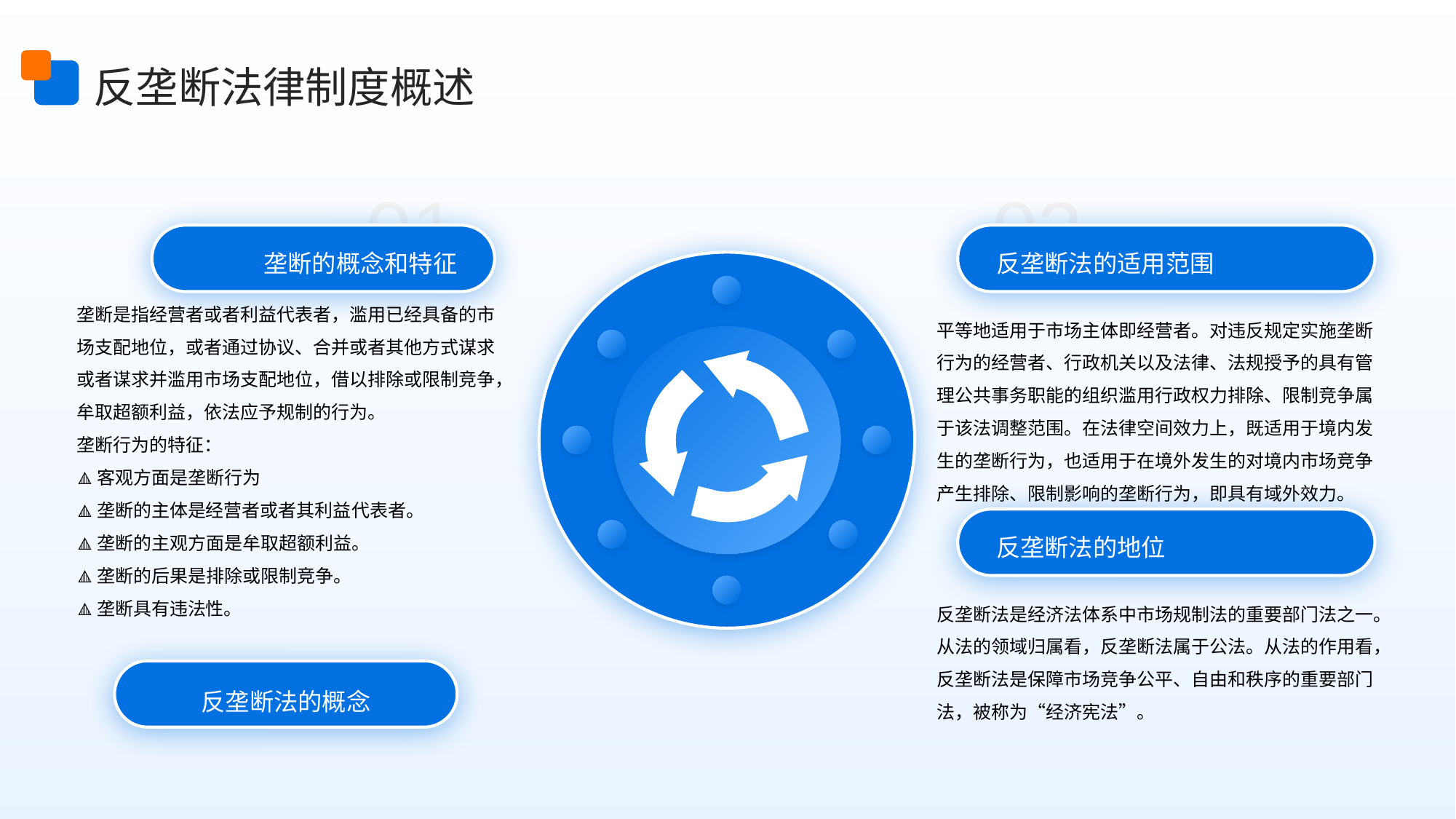

反垄断法律制度概述

01
02

垄断的概念和特征
反垄断法的适用范围

垄断是指经营者或者利益代表者，滥用已经具备的市场支配地位，或者通过协议、合并或者其他方式谋求或者谋求并滥用市场支配地位，借以排除或限制竞争，牟取超额利益，依法应予规制的行为。
垄断行为的特征：
🔺客观方面是垄断行为
🔺垄断的主体是经营者或者其利益代表者。
🔺垄断的主观方面是牟取超额利益。
🔺垄断的后果是排除或限制竞争。
🔺垄断具有违法性。
平等地适用于市场主体即经营者。对违反规定实施垄断行为的经营者、行政机关以及法律、法规授予的具有管理公共事务职能的组织滥用行政权力排除、限制竞争属于该法调整范围。在法律空间效力上，既适用于境内发生的垄断行为，也适用于在境外发生的对境内市场竞争产生排除、限制影响的垄断行为，即具有域外效力。

反垄断法的地位

反垄断法是经济法体系中市场规制法的重要部门法之一。从法的领域归属看，反垄断法属于公法。从法的作用看，反垄断法是保障市场竞争公平、自由和秩序的重要部门法，被称为“经济宪法”。

反垄断法的概念